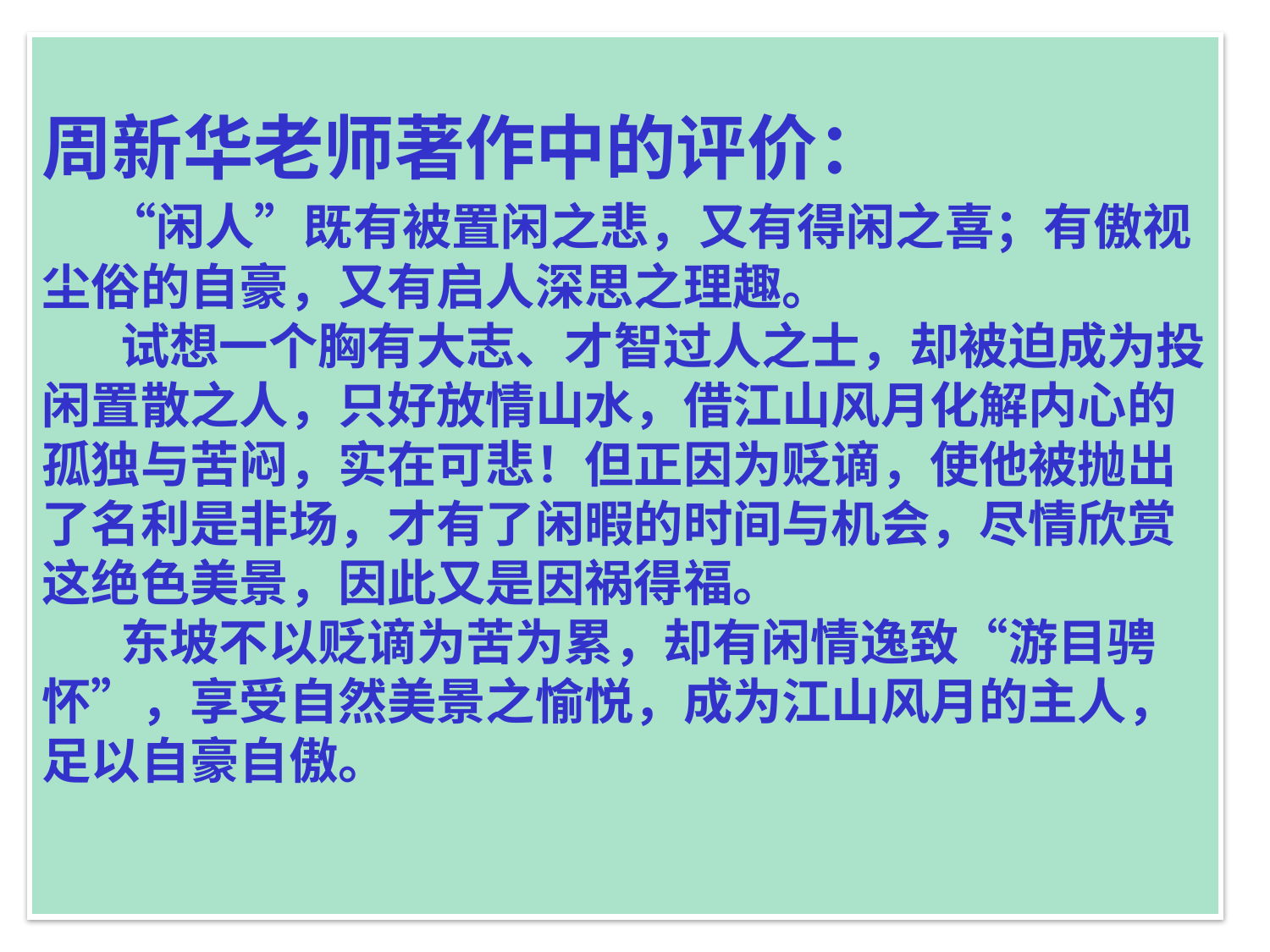

# 周新华老师著作中的评价： “闲人”既有被置闲之悲，又有得闲之喜；有傲视尘俗的自豪，又有启人深思之理趣。 试想一个胸有大志、才智过人之士，却被迫成为投闲置散之人，只好放情山水，借江山风月化解内心的孤独与苦闷，实在可悲！但正因为贬谪，使他被抛出了名利是非场，才有了闲暇的时间与机会，尽情欣赏这绝色美景，因此又是因祸得福。 东坡不以贬谪为苦为累，却有闲情逸致“游目骋怀”，享受自然美景之愉悦，成为江山风月的主人，足以自豪自傲。